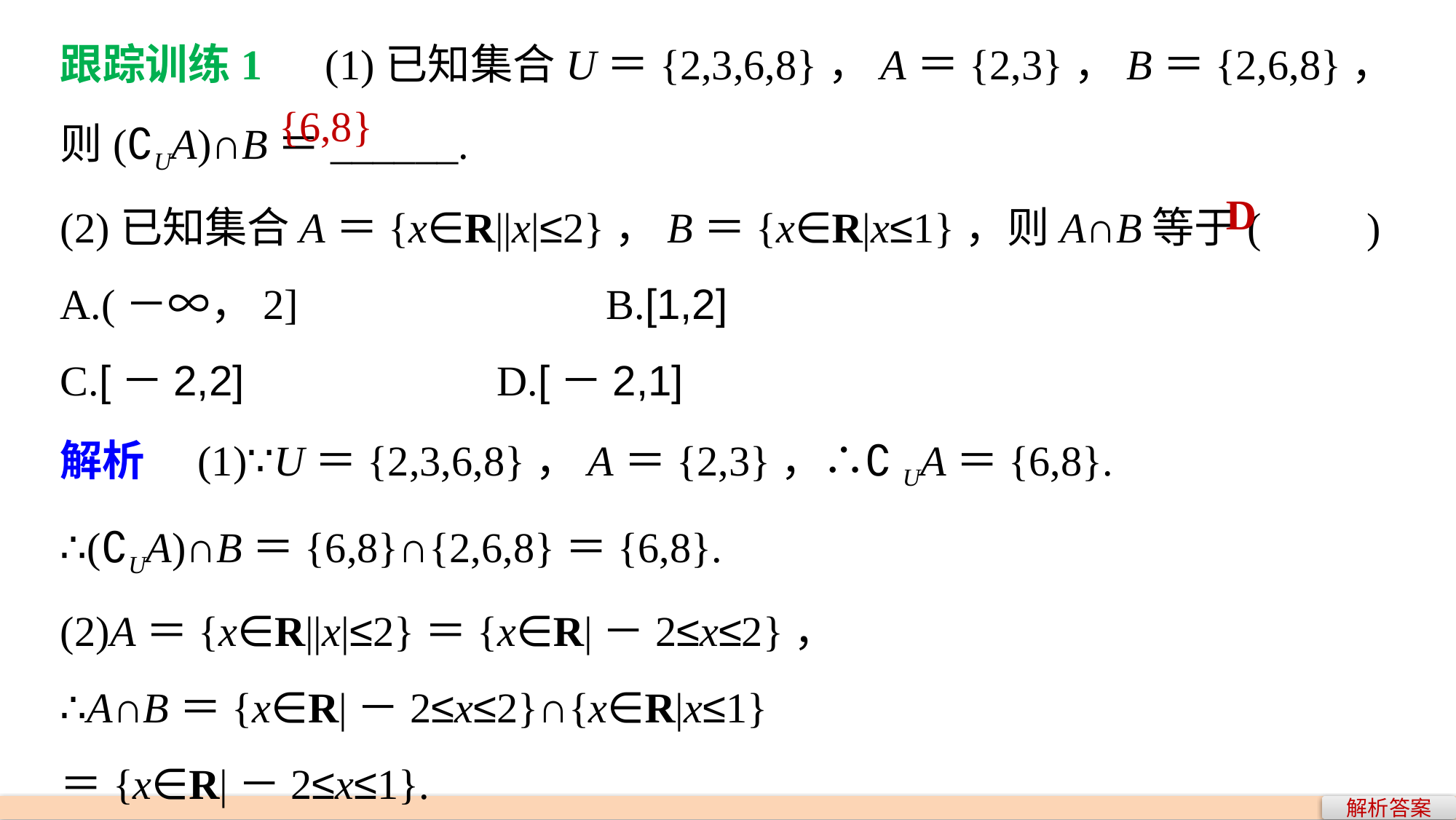

跟踪训练1　(1)已知集合U＝{2,3,6,8}，A＝{2,3}，B＝{2,6,8}，则(∁UA)∩B＝______.
(2)已知集合A＝{x∈R||x|≤2}，B＝{x∈R|x≤1}，则A∩B等于(　　)
A.(－∞，2]  			B.[1,2]
C.[－2,2]  			D.[－2,1]
解析　(1)∵U＝{2,3,6,8}，A＝{2,3}，∴∁UA＝{6,8}.
∴(∁UA)∩B＝{6,8}∩{2,6,8}＝{6,8}.
(2)A＝{x∈R||x|≤2}＝{x∈R|－2≤x≤2}，
∴A∩B＝{x∈R|－2≤x≤2}∩{x∈R|x≤1}
＝{x∈R|－2≤x≤1}.
{6,8}
D
解析答案